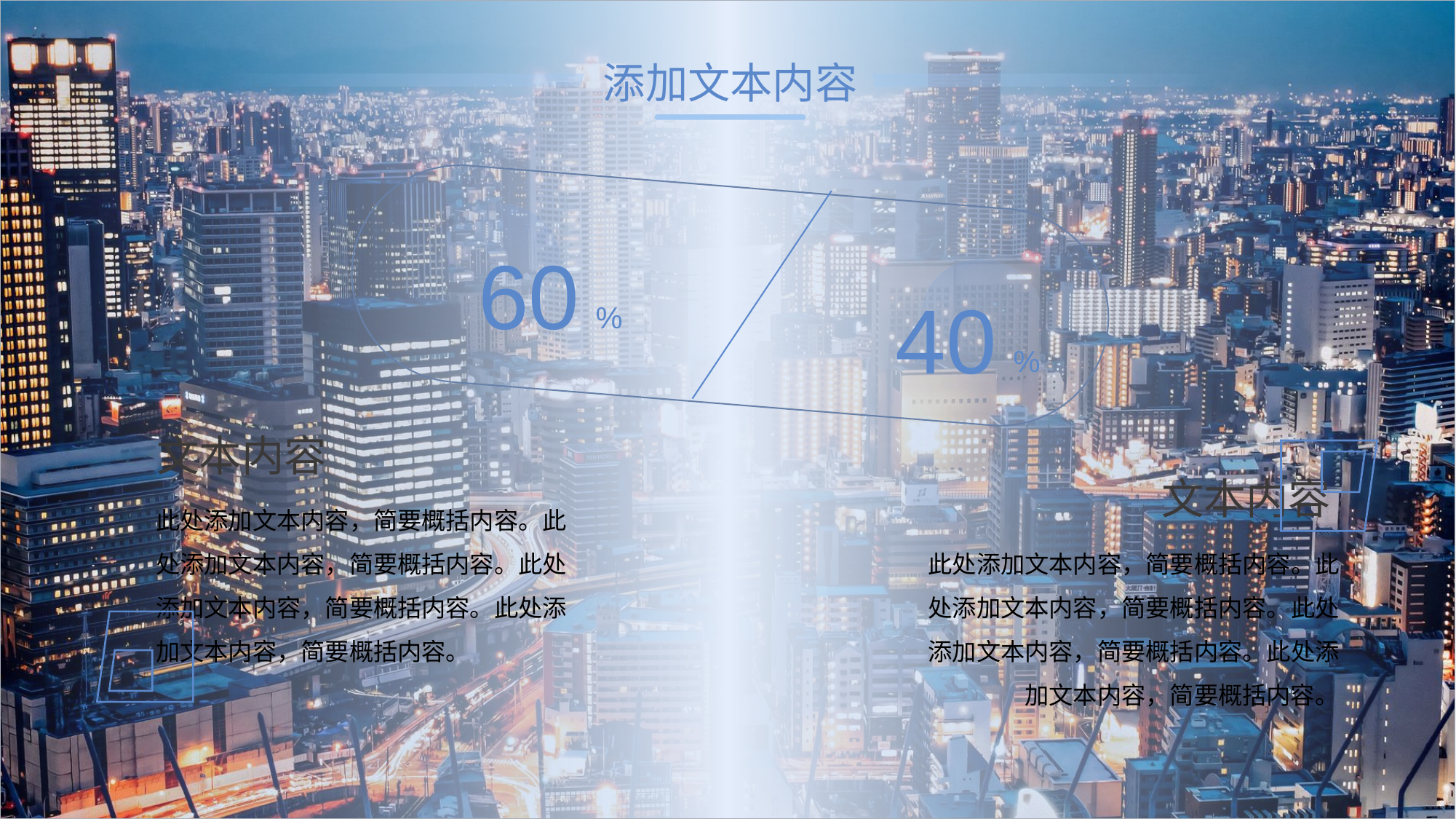

添加文本内容

60
%

40
%
文本内容

文本内容
此处添加文本内容，简要概括内容。此处添加文本内容，简要概括内容。此处添加文本内容，简要概括内容。此处添加文本内容，简要概括内容。
此处添加文本内容，简要概括内容。此处添加文本内容，简要概括内容。此处添加文本内容，简要概括内容。此处添加文本内容，简要概括内容。